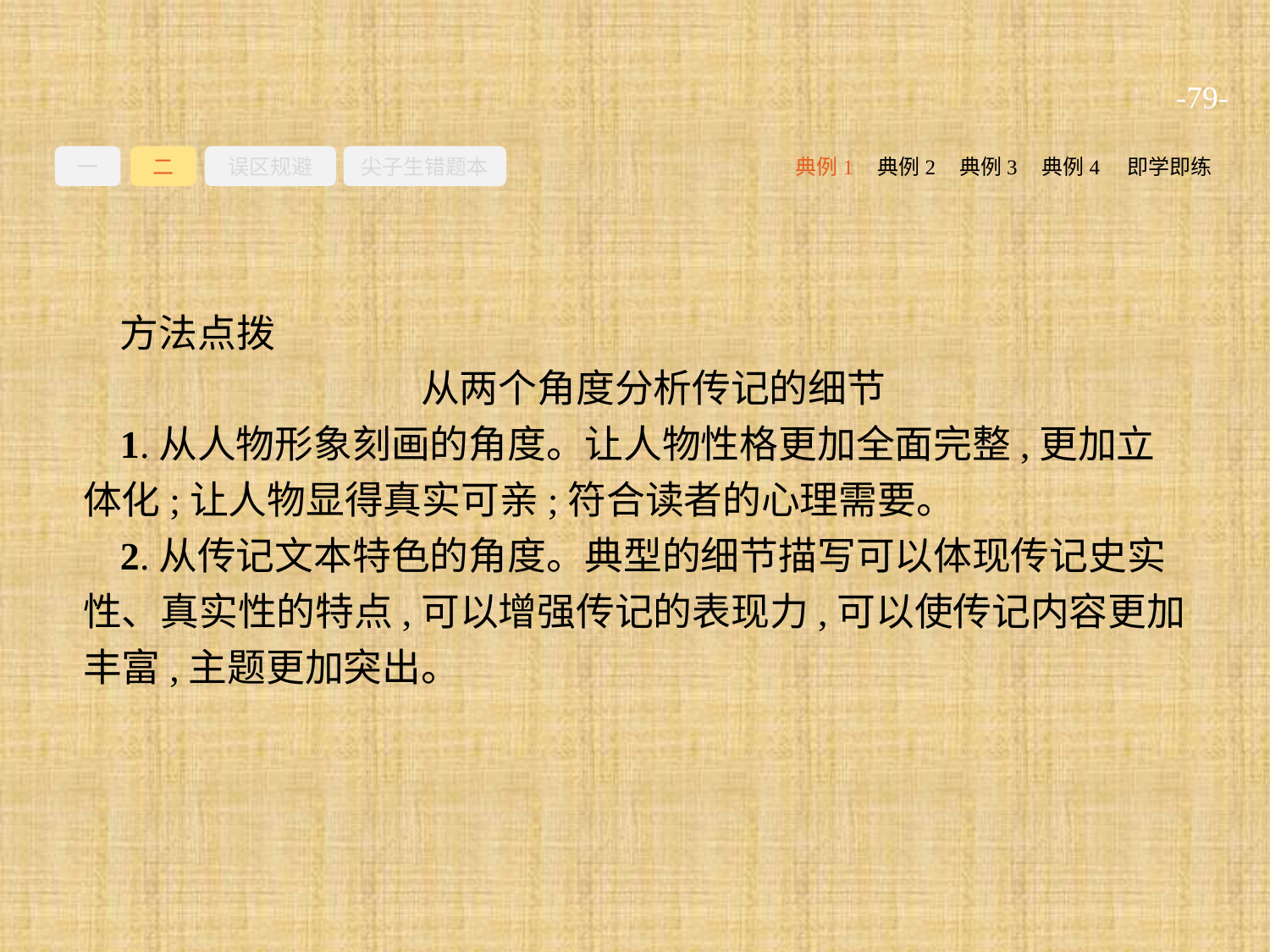

-79-
一
二
误区规避
尖子生错题本
典例2
典例3
典例4
即学即练
典例1
方法点拨
从两个角度分析传记的细节
1.从人物形象刻画的角度。让人物性格更加全面完整,更加立体化;让人物显得真实可亲;符合读者的心理需要。
2.从传记文本特色的角度。典型的细节描写可以体现传记史实性、真实性的特点,可以增强传记的表现力,可以使传记内容更加丰富,主题更加突出。